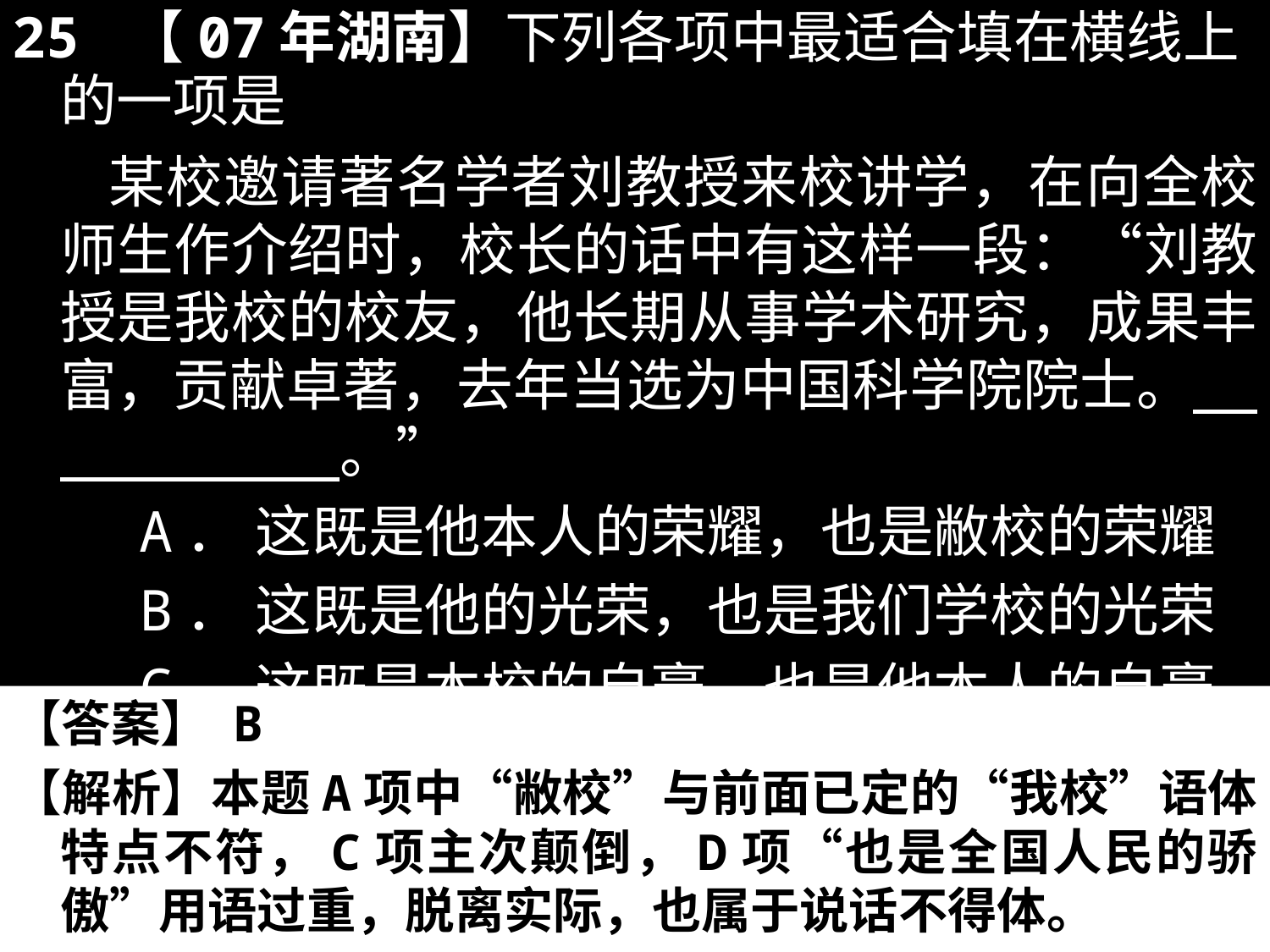

25 【07年湖南】下列各项中最适合填在横线上的一项是
      某校邀请著名学者刘教授来校讲学，在向全校师生作介绍时，校长的话中有这样一段：“刘教授是我校的校友，他长期从事学术研究，成果丰富，贡献卓著，去年当选为中国科学院院士。                            。”
　　A． 这既是他本人的荣耀，也是敝校的荣耀
　　B． 这既是他的光荣，也是我们学校的光荣
　　C． 这既是本校的自豪，也是他本人的自豪
　　D． 这既是他的骄傲，也是全国人民的骄傲
【答案】 B
【解析】本题A项中“敝校”与前面已定的“我校”语体特点不符，C项主次颠倒，D项“也是全国人民的骄傲”用语过重，脱离实际，也属于说话不得体。